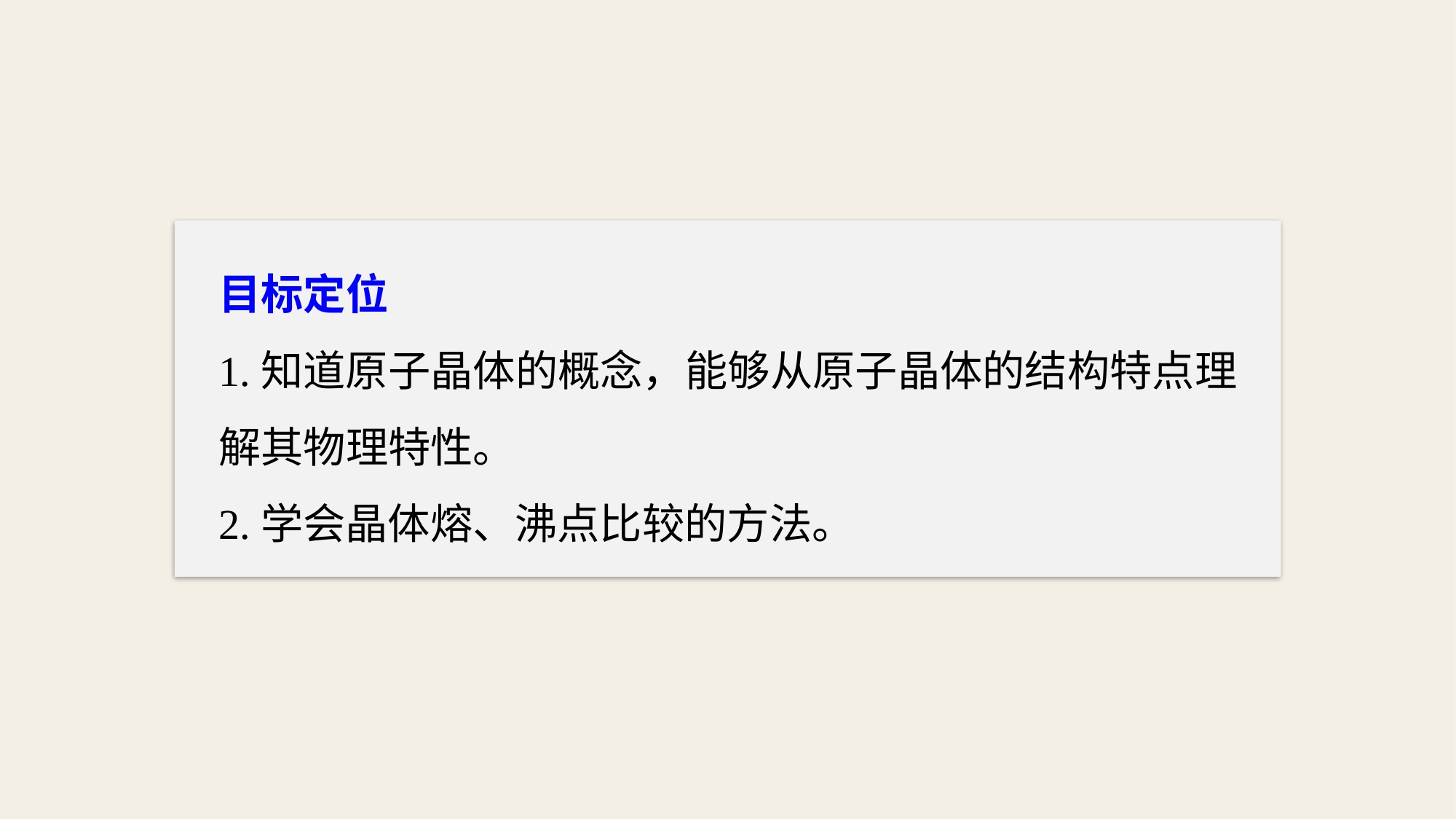

目标定位
1.知道原子晶体的概念，能够从原子晶体的结构特点理解其物理特性。
2.学会晶体熔、沸点比较的方法。